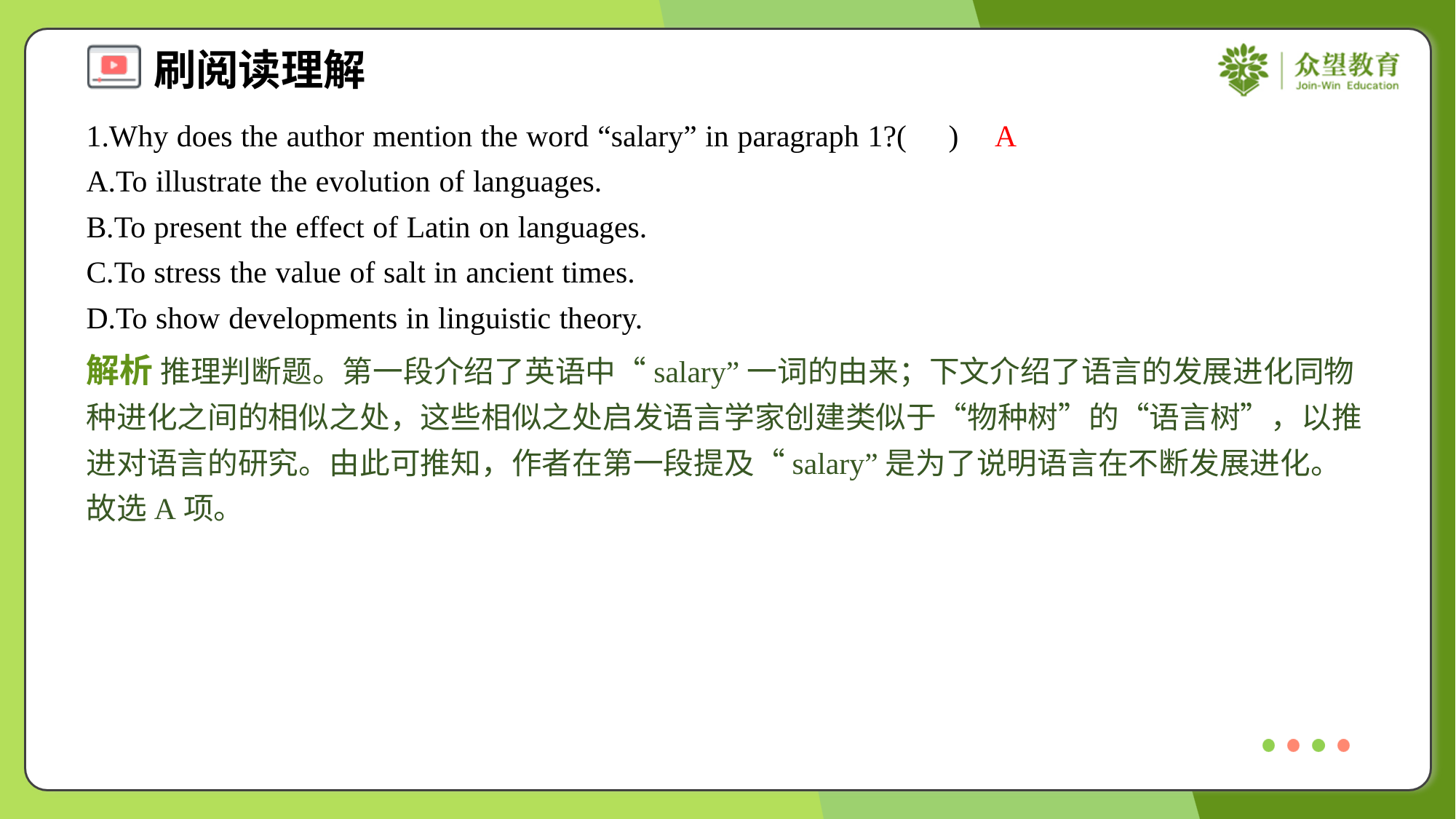

1.Why does the author mention the word “salary” in paragraph 1?(     )
A
A.To illustrate the evolution of languages.
B.To present the effect of Latin on languages.
C.To stress the value of salt in ancient times.
D.To show developments in linguistic theory.
解析 推理判断题。第一段介绍了英语中“salary”一词的由来；下文介绍了语言的发展进化同物种进化之间的相似之处，这些相似之处启发语言学家创建类似于“物种树”的“语言树”，以推进对语言的研究。由此可推知，作者在第一段提及“salary”是为了说明语言在不断发展进化。故选A项。